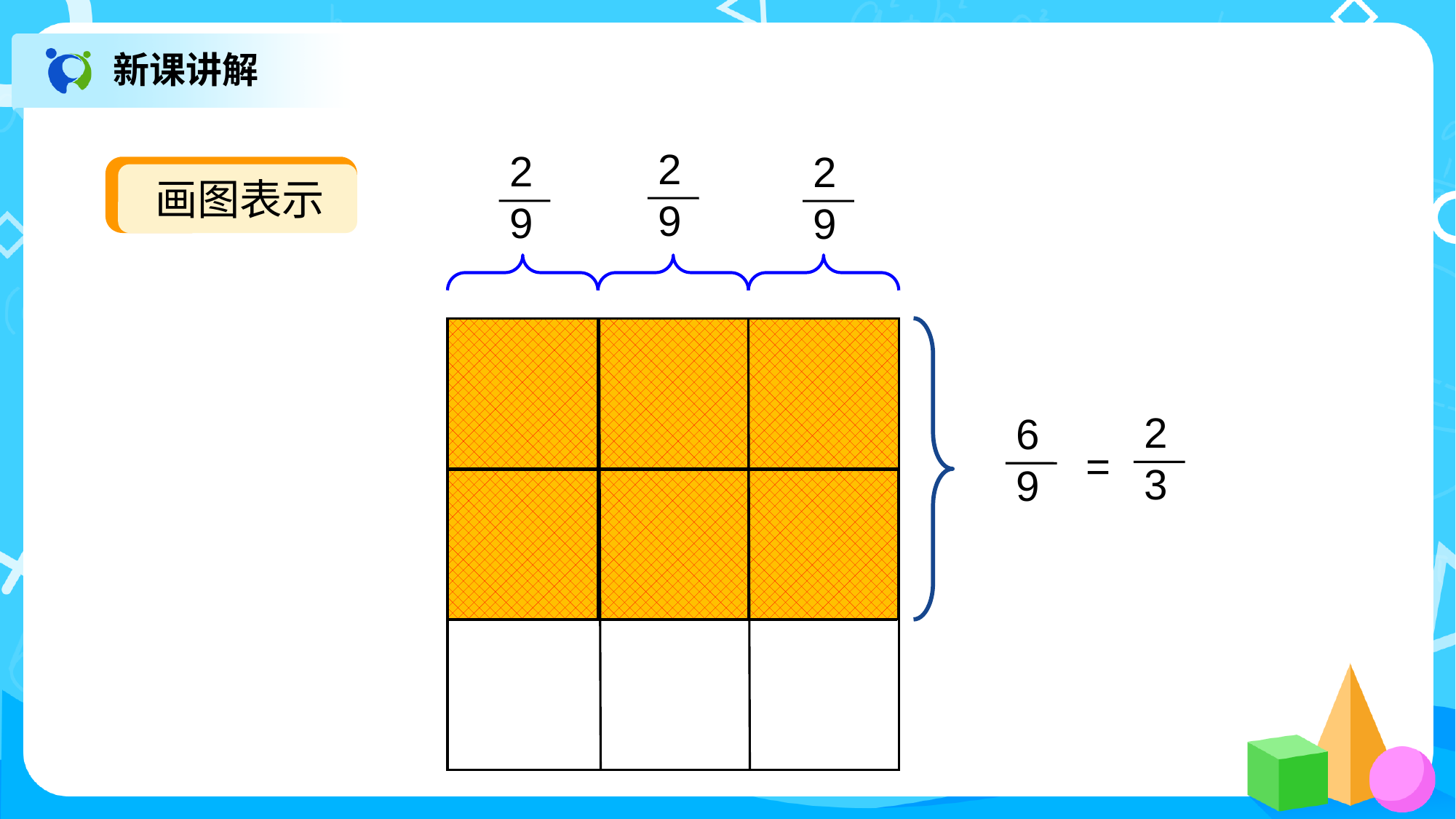

新课讲解
2
9

画图表示
2
9

2
9

2
3

=
6
9